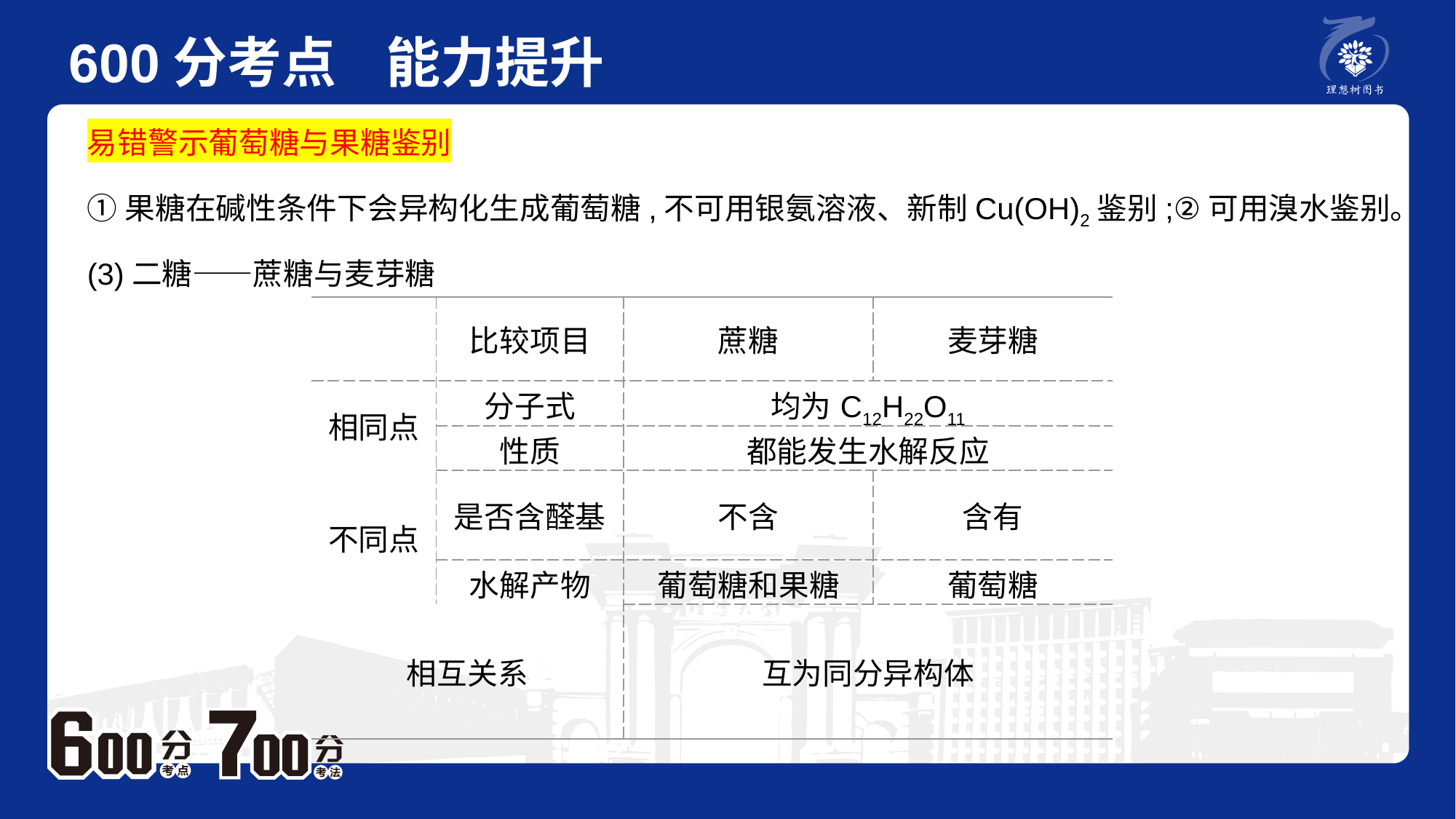

600分考点    能力提升
　               例题P2
易错警示葡萄糖与果糖鉴别
①果糖在碱性条件下会异构化生成葡萄糖,不可用银氨溶液、新制Cu(OH)2鉴别;②可用溴水鉴别。
(3)二糖——蔗糖与麦芽糖
|  | 比较项目 | 蔗糖 | 麦芽糖 |
| --- | --- | --- | --- |
| 相同点 | 分子式 | 均为C12H22O11 |  |
|  | 性质 | 都能发生水解反应 |  |
| 不同点 | 是否含醛基 | 不含 | 含有 |
|  | 水解产物 | 葡萄糖和果糖 | 葡萄糖 |
| 相互关系 |  | 互为同分异构体 |  |